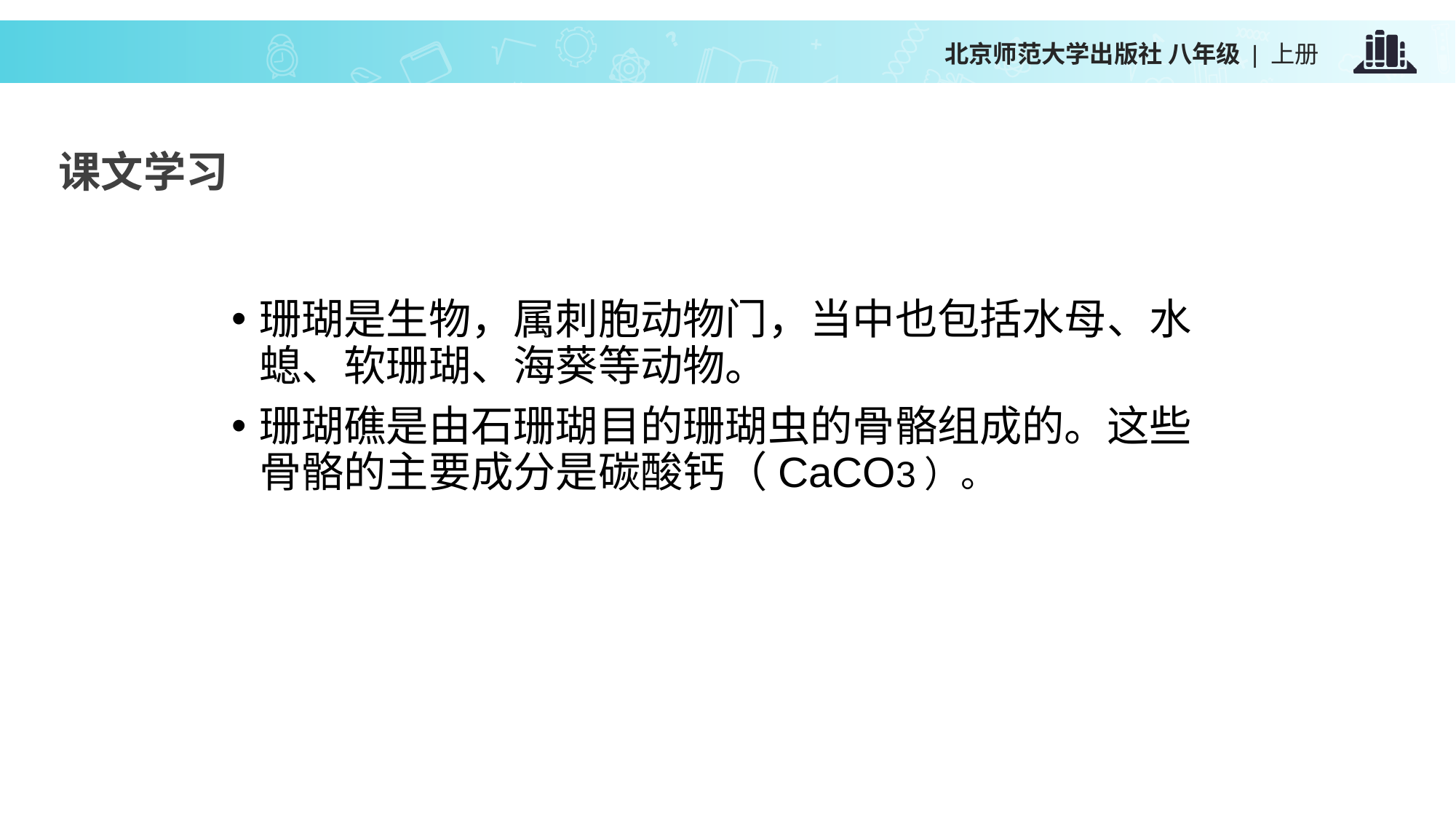

课文学习
珊瑚是生物，属刺胞动物门，当中也包括水母、水螅、软珊瑚、海葵等动物。
珊瑚礁是由石珊瑚目的珊瑚虫的骨骼组成的。这些骨骼的主要成分是碳酸钙（CaCO3）。